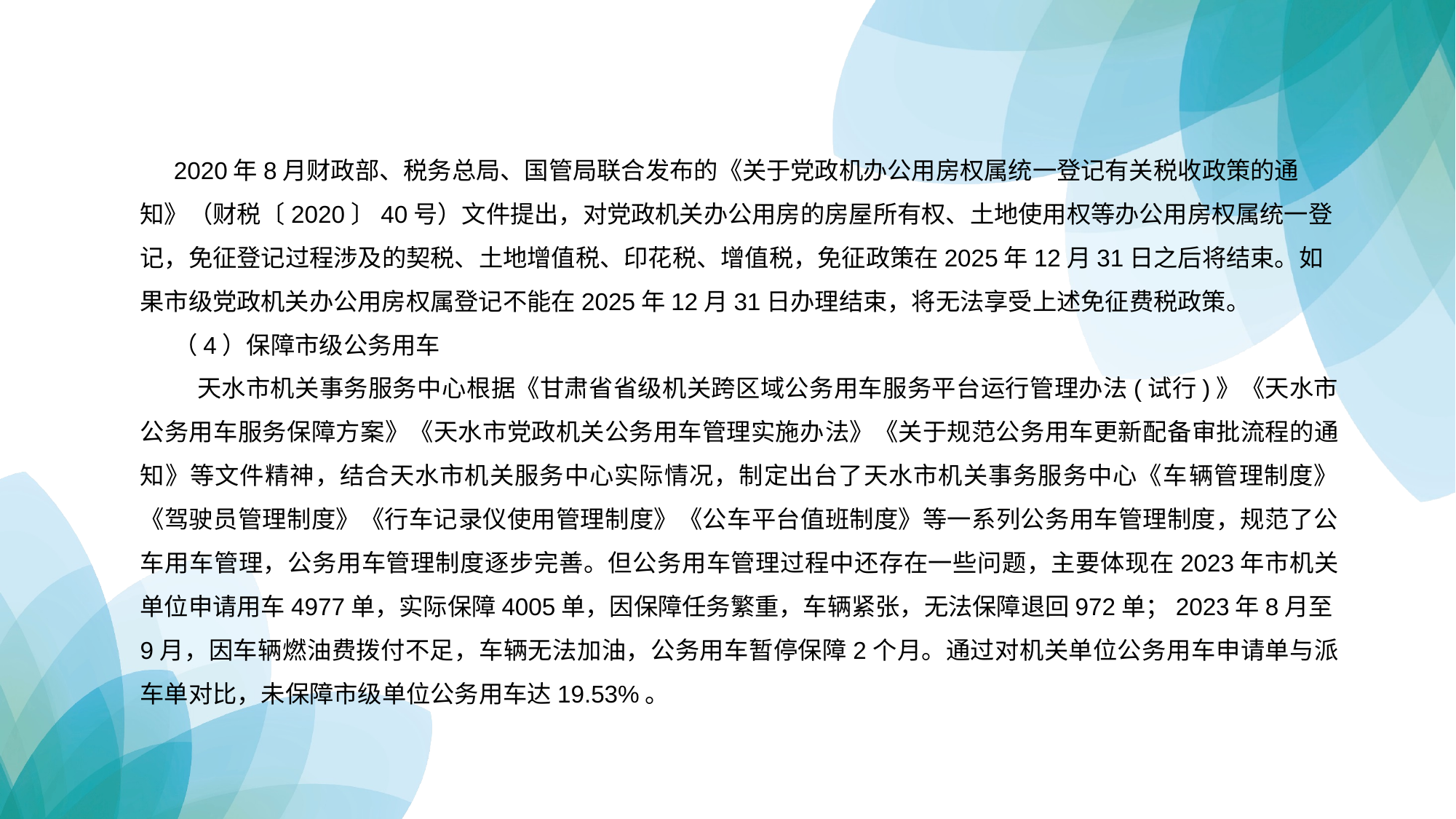

2020年8月财政部、税务总局、国管局联合发布的《关于党政机办公用房权属统一登记有关税收政策的通知》（财税〔2020〕40号）文件提出，对党政机关办公用房的房屋所有权、土地使用权等办公用房权属统一登记，免征登记过程涉及的契税、土地增值税、印花税、增值税，免征政策在2025年12月31日之后将结束。如果市级党政机关办公用房权属登记不能在2025年12月31日办理结束，将无法享受上述免征费税政策。
     （4）保障市级公务用车
 天水市机关事务服务中心根据《甘肃省省级机关跨区域公务用车服务平台运行管理办法(试行)》《天水市公务用车服务保障方案》《天水市党政机关公务用车管理实施办法》《关于规范公务用车更新配备审批流程的通知》等文件精神，结合天水市机关服务中心实际情况，制定出台了天水市机关事务服务中心《车辆管理制度》《驾驶员管理制度》《行车记录仪使用管理制度》《公车平台值班制度》等一系列公务用车管理制度，规范了公车用车管理，公务用车管理制度逐步完善。但公务用车管理过程中还存在一些问题，主要体现在2023年市机关单位申请用车4977单，实际保障4005单，因保障任务繁重，车辆紧张，无法保障退回972单；2023年8月至9月，因车辆燃油费拨付不足，车辆无法加油，公务用车暂停保障2个月。通过对机关单位公务用车申请单与派车单对比，未保障市级单位公务用车达19.53%。